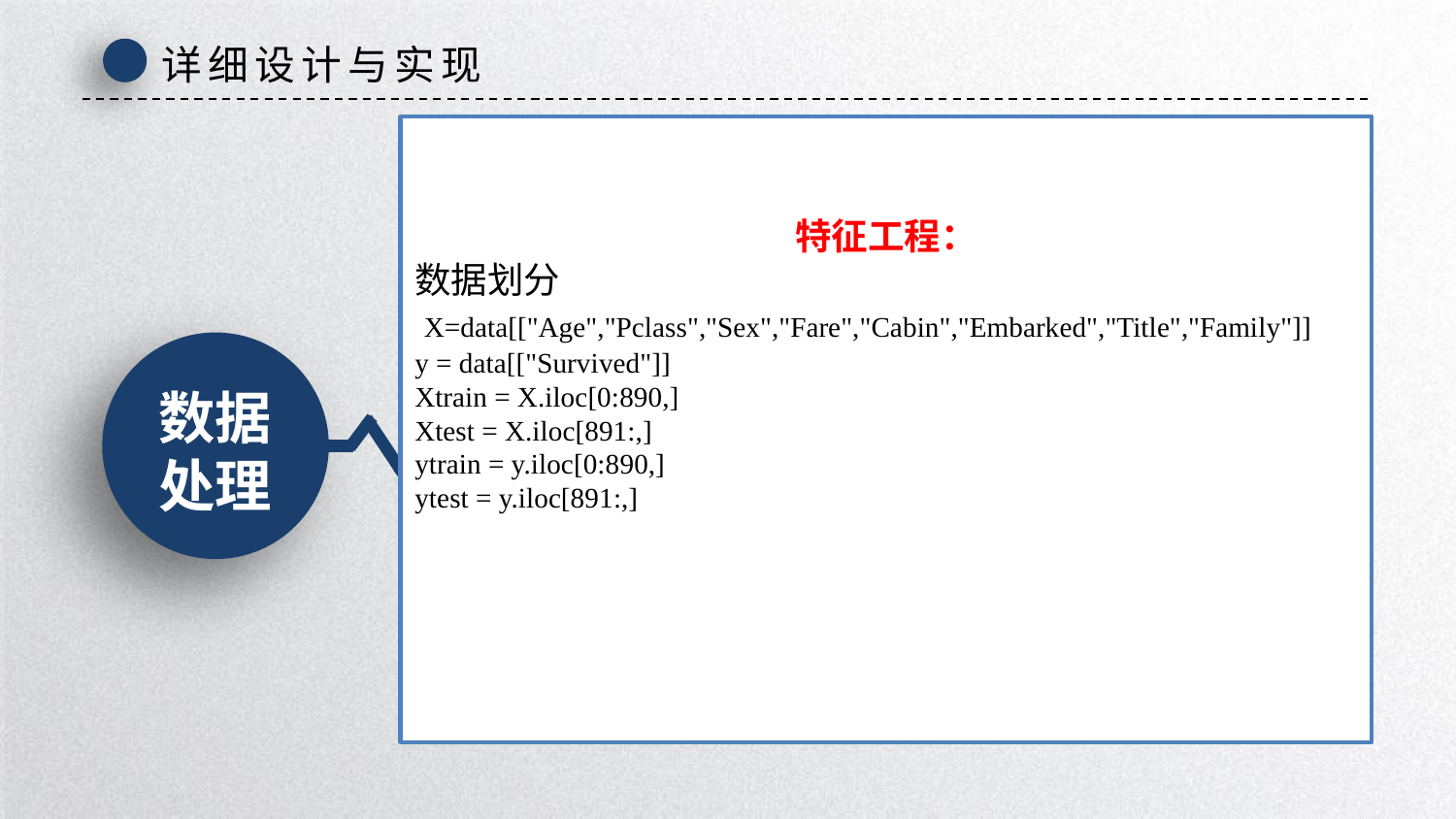

详细设计与实现

特征工程：
数据划分
 X=data[["Age","Pclass","Sex","Fare","Cabin","Embarked","Title","Family"]]
y = data[["Survived"]]
Xtrain = X.iloc[0:890,]
Xtest = X.iloc[891:,]
ytrain = y.iloc[0:890,]
ytest = y.iloc[891:,]

数据
处理